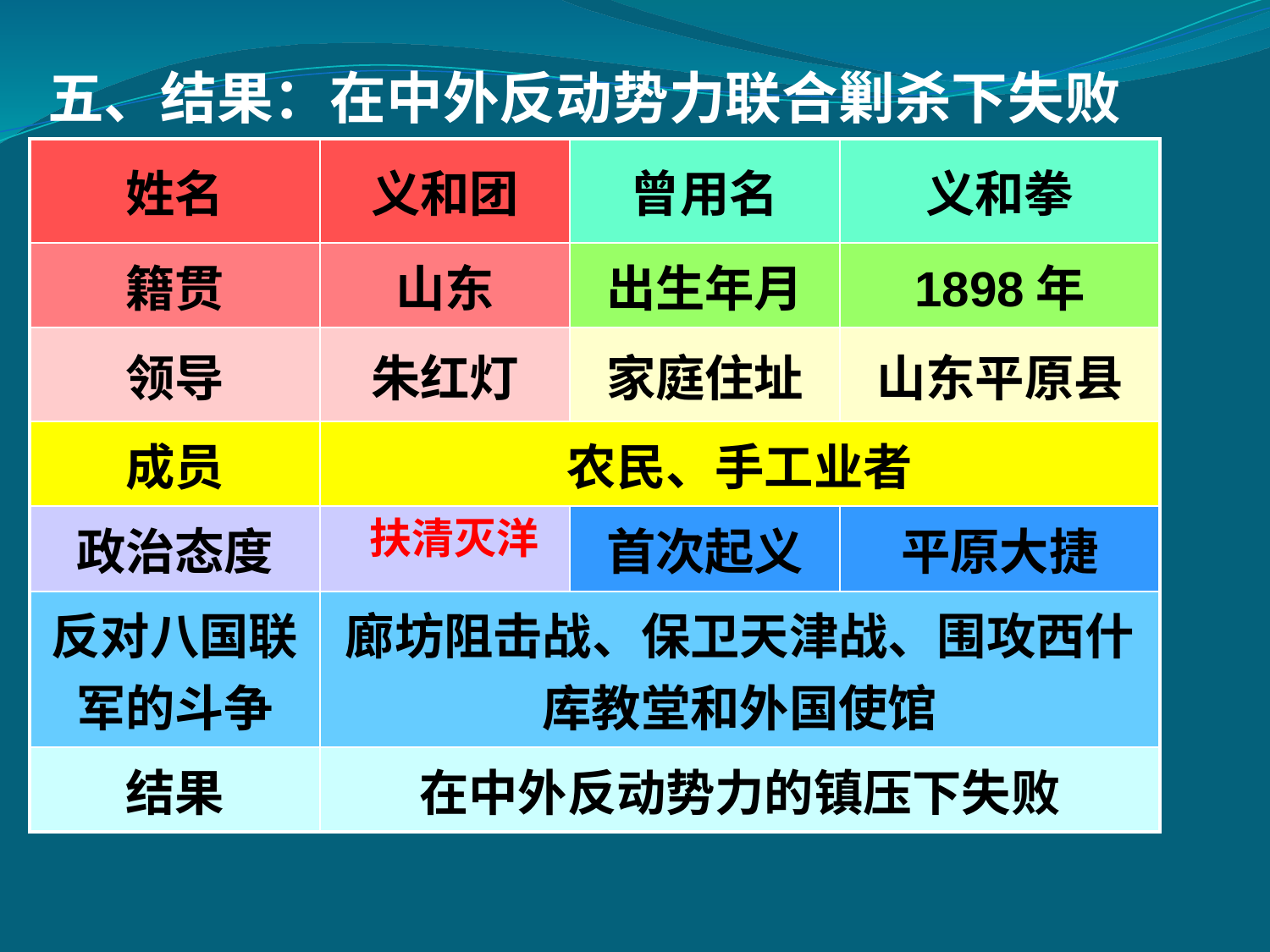

五、结果：在中外反动势力联合剿杀下失败
| 姓名 | 义和团 | 曾用名 | 义和拳 |
| --- | --- | --- | --- |
| 籍贯 | 山东 | 出生年月 | 1898年 |
| 领导 | 朱红灯 | 家庭住址 | 山东平原县 |
| 成员 | 农民、手工业者 |  |  |
| 政治态度 |  | 首次起义 | 平原大捷 |
| 反对八国联军的斗争 | 廊坊阻击战、保卫天津战、围攻西什库教堂和外国使馆 |  |  |
| 结果 | 在中外反动势力的镇压下失败 |  |  |
扶清灭洋